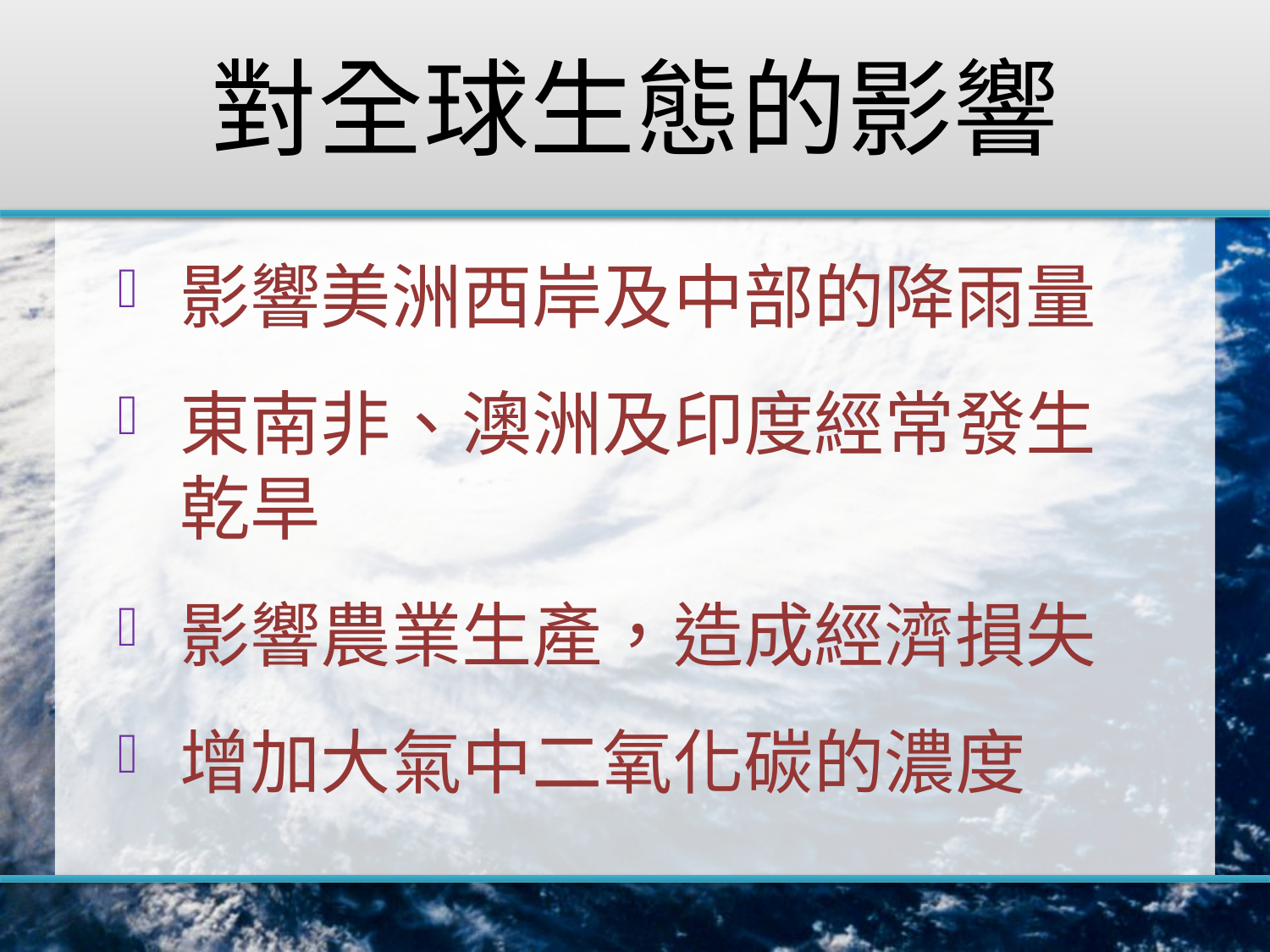

# 對全球生態的影響
影響美洲西岸及中部的降雨量
東南非、澳洲及印度經常發生乾旱
影響農業生產，造成經濟損失
增加大氣中二氧化碳的濃度